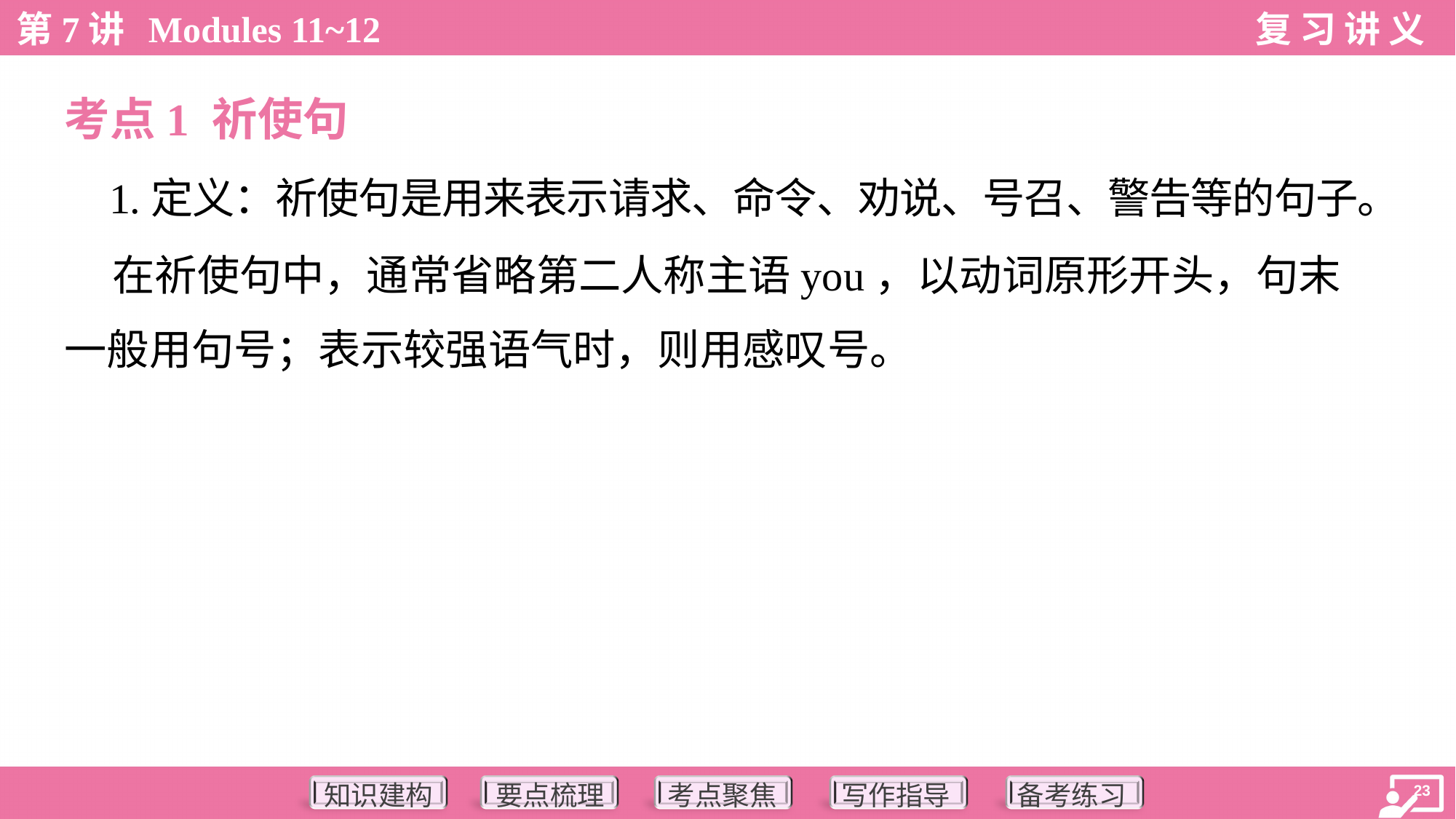

考点1 祈使句
    1.定义：祈使句是用来表示请求、命令、劝说、号召、警告等的句子。
    在祈使句中，通常省略第二人称主语you，以动词原形开头，句末
一般用句号；表示较强语气时，则用感叹号。